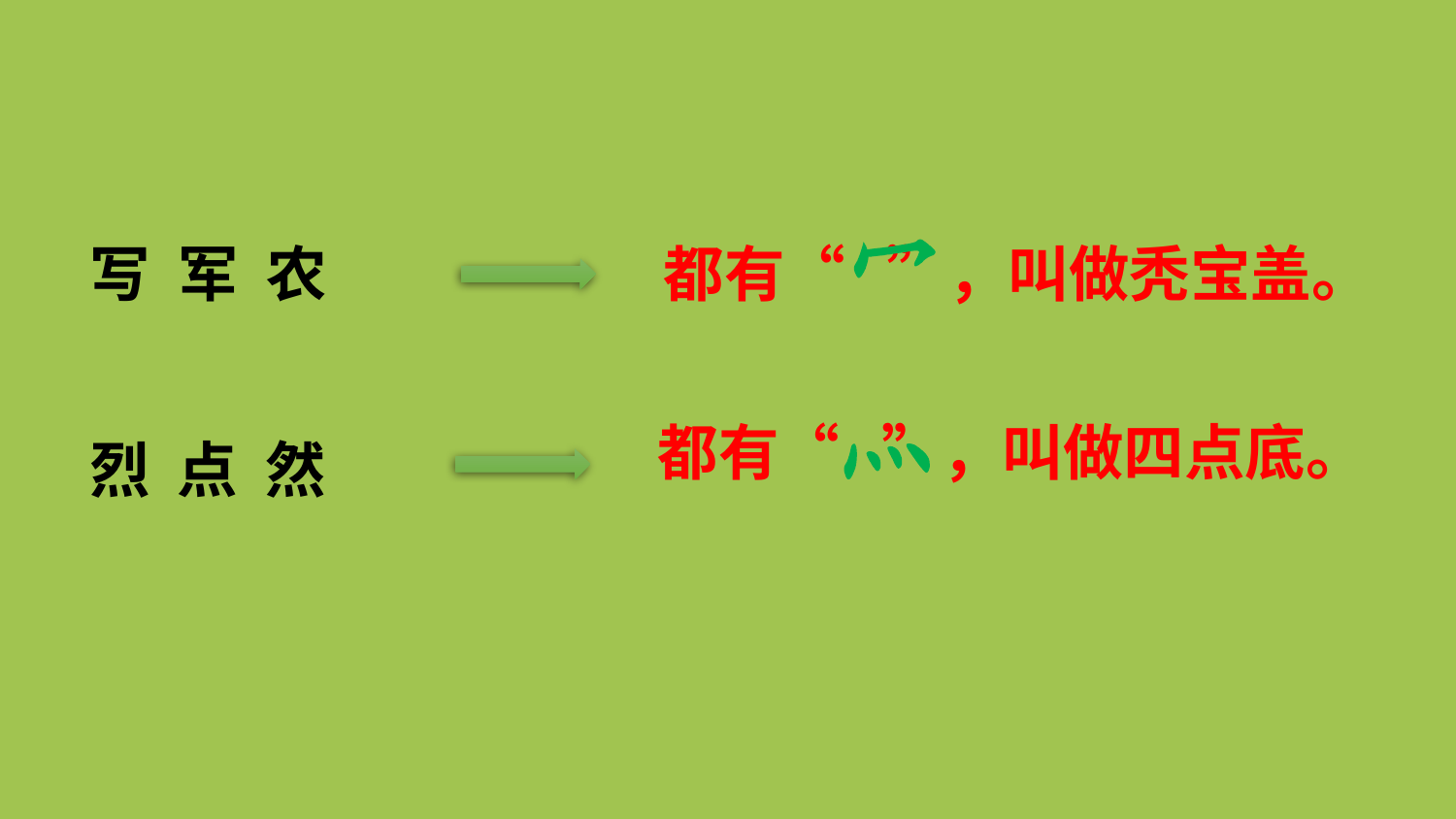

写  军  农
都有“   ”，叫做秃宝盖。

都有“   ”，叫做四点底。
烈  点  然